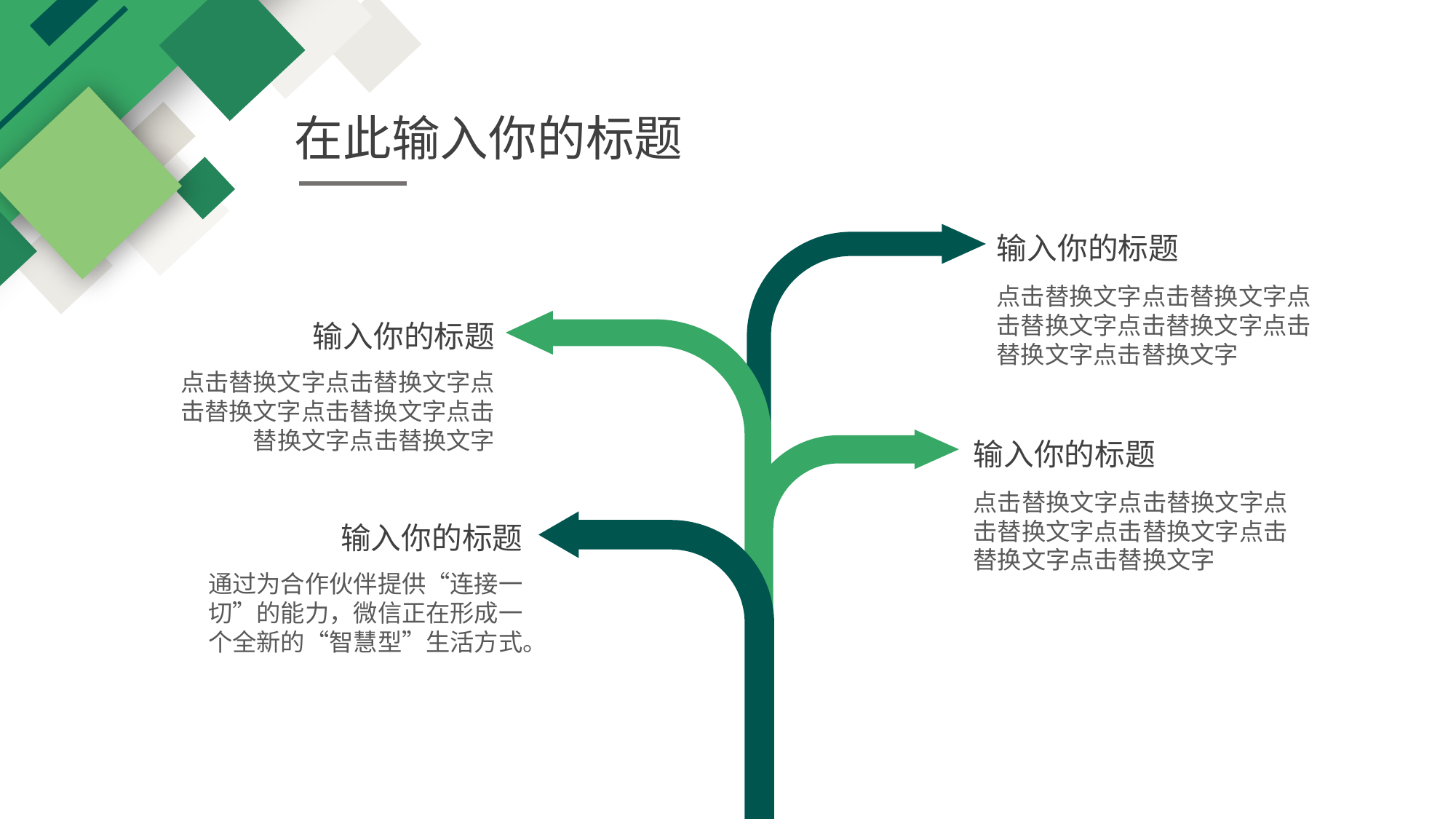

在此输入你的标题

输入你的标题
点击替换文字点击替换文字点击替换文字点击替换文字点击替换文字点击替换文字

输入你的标题
点击替换文字点击替换文字点击替换文字点击替换文字点击替换文字点击替换文字

输入你的标题
点击替换文字点击替换文字点击替换文字点击替换文字点击替换文字点击替换文字

输入你的标题
通过为合作伙伴提供“连接一切”的能力，微信正在形成一个全新的“智慧型”生活方式。